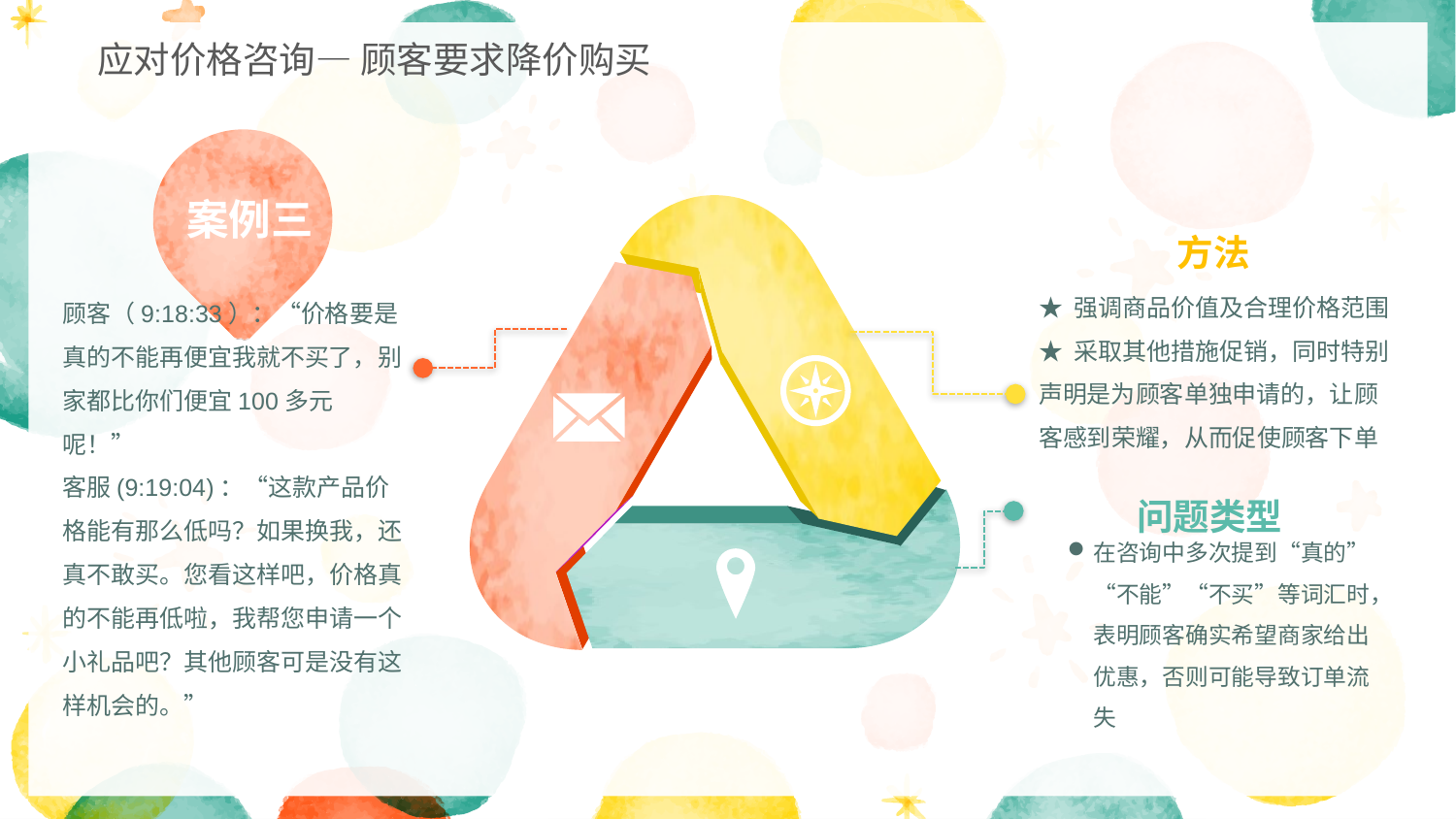

应对价格咨询— 顾客要求降价购买

案例三

方法
★ 强调商品价值及合理价格范围
★ 采取其他措施促销，同时特别声明是为顾客单独申请的，让顾客感到荣耀，从而促使顾客下单
问题类型
在咨询中多次提到“真的”“不能”“不买”等词汇时，表明顾客确实希望商家给出优惠，否则可能导致订单流失
顾客（9:18:33）：“价格要是真的不能再便宜我就不买了，别家都比你们便宜100多元呢！”
客服(9:19:04)：“这款产品价格能有那么低吗？如果换我，还真不敢买。您看这样吧，价格真的不能再低啦，我帮您申请一个小礼品吧？其他顾客可是没有这样机会的。”